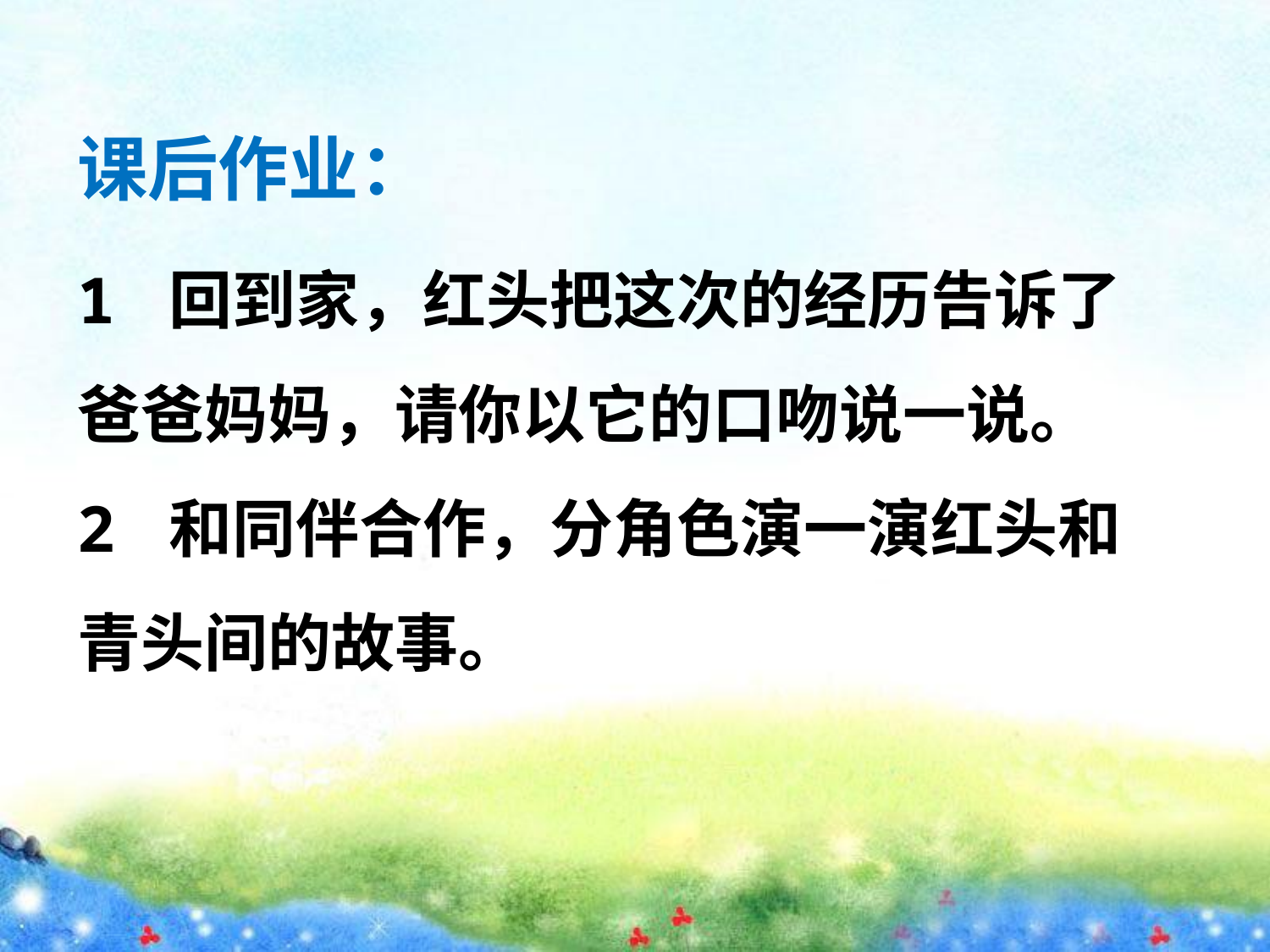

课后作业：
1 回到家，红头把这次的经历告诉了爸爸妈妈，请你以它的口吻说一说。
2 和同伴合作，分角色演一演红头和青头间的故事。